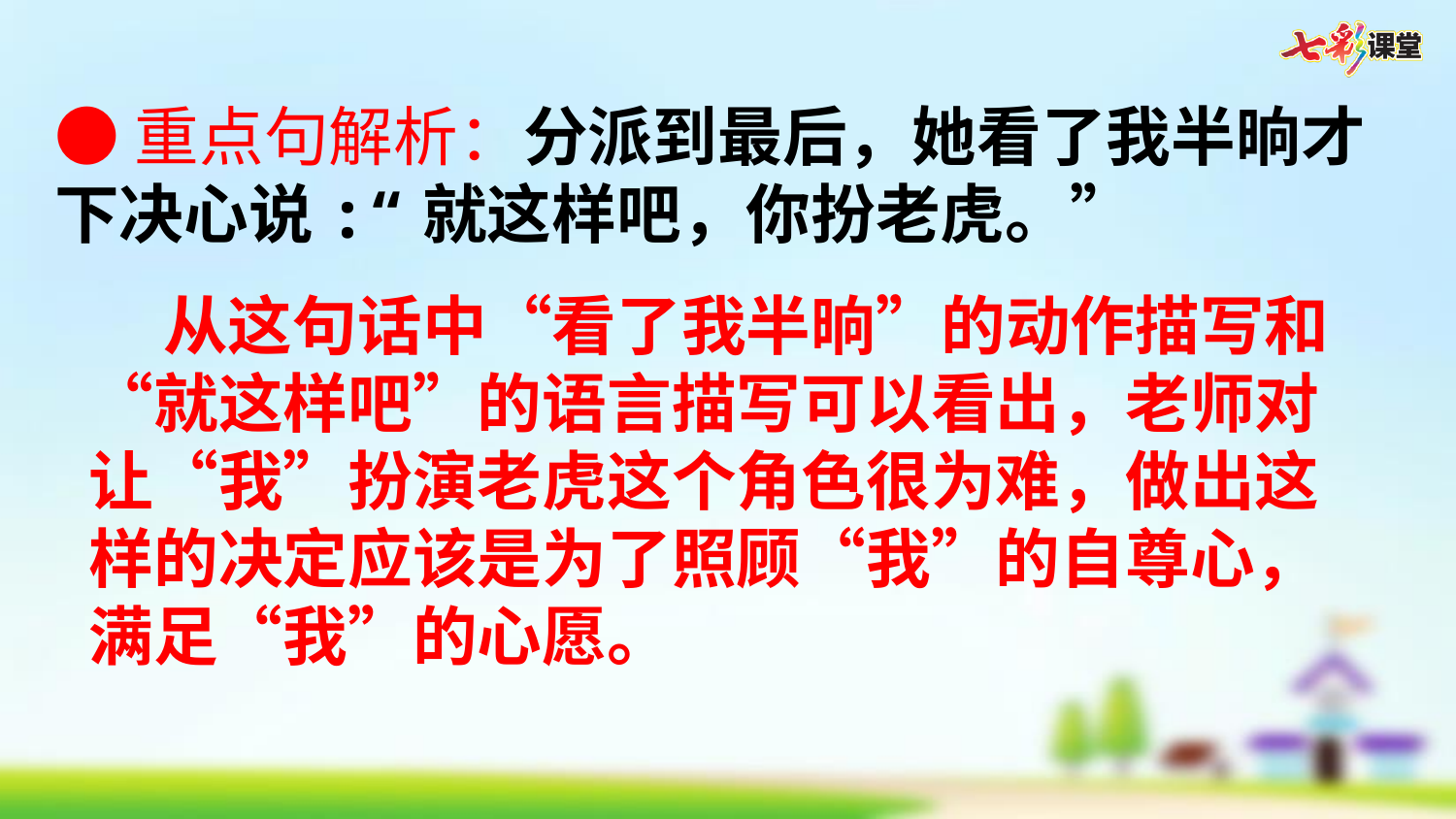

●重点句解析：分派到最后，她看了我半晌才下决心说:“就这样吧，你扮老虎。”
    从这句话中“看了我半晌”的动作描写和“就这样吧”的语言描写可以看出，老师对让“我”扮演老虎这个角色很为难，做出这样的决定应该是为了照顾“我”的自尊心，满足“我”的心愿。